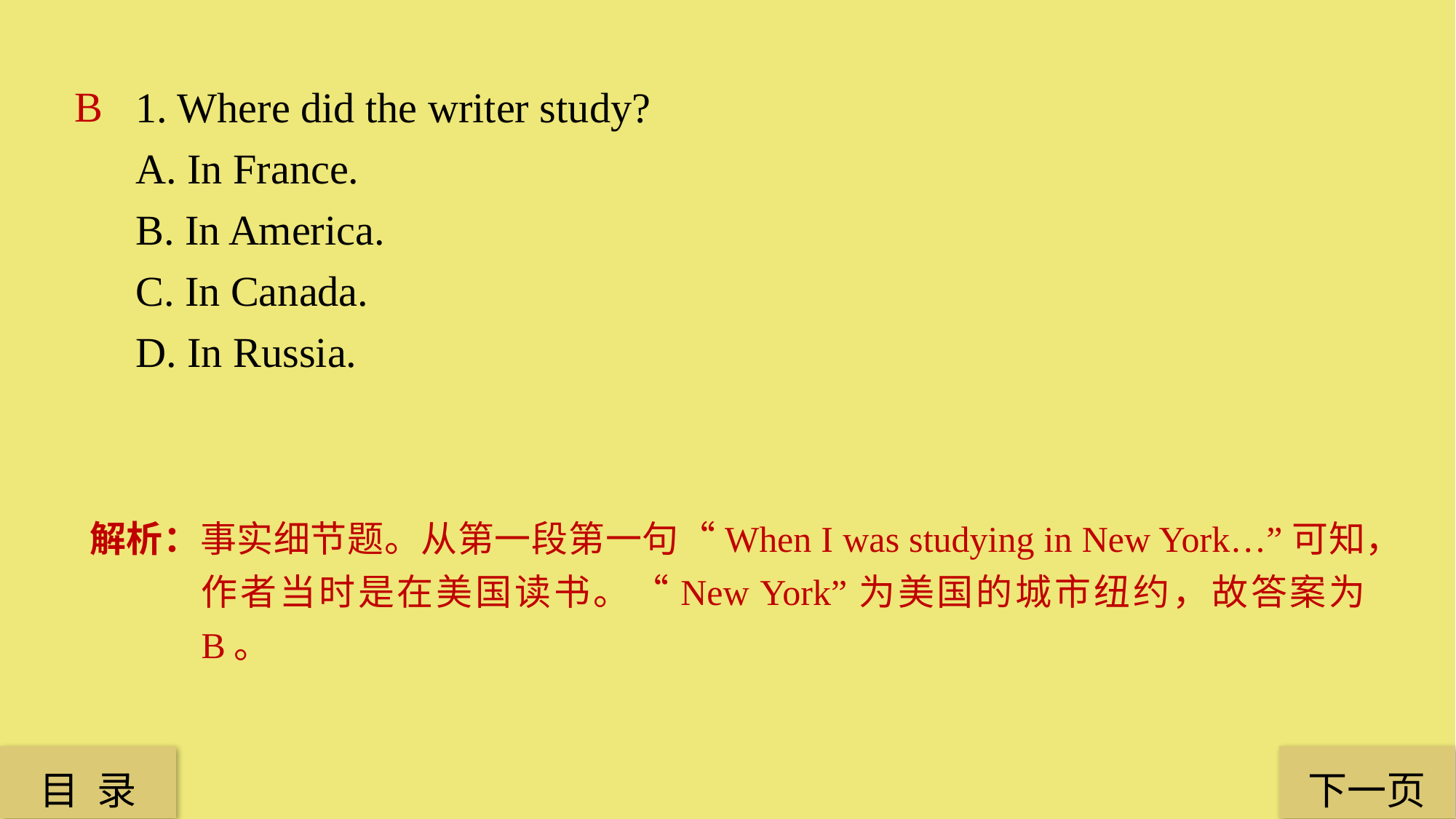

1. Where did the writer study?
A. In France.
B. In America.
C. In Canada.
D. In Russia.
B
解析：事实细节题。从第一段第一句“When I was studying in New York…”可知，作者当时是在美国读书。“New York”为美国的城市纽约，故答案为 B。